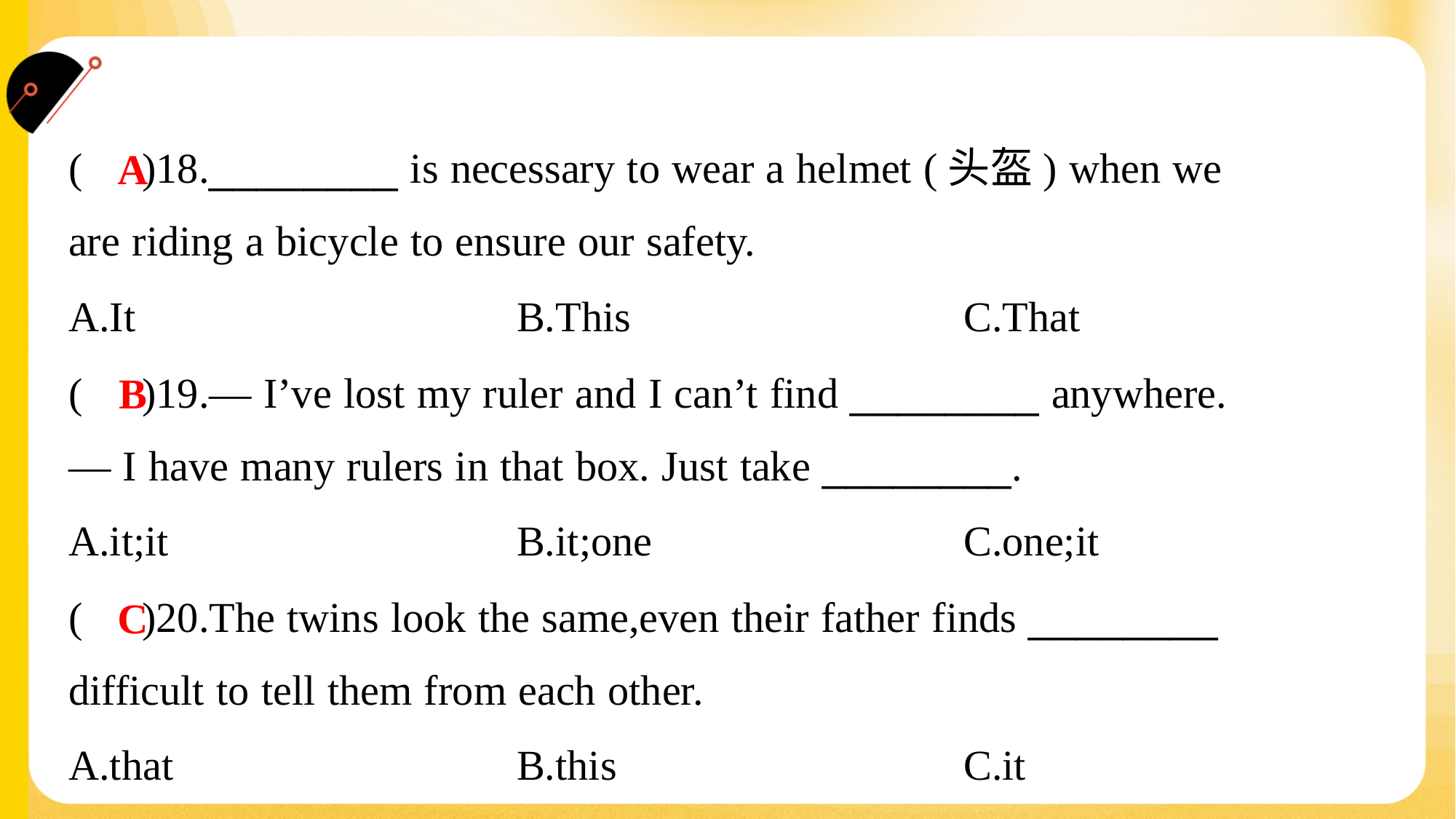

(     )18.________ is necessary to wear a helmet (头盔) when we
are riding a bicycle to ensure our safety.
A
A.It	B.This	C.That
(     )19.— I’ve lost my ruler and I can’t find ________ anywhere.
— I have many rulers in that box. Just take ________.
B
A.it;it	B.it;one	C.one;it
(     )20.The twins look the same,even their father finds ________
difficult to tell them from each other.
C
A.that	B.this	C.it